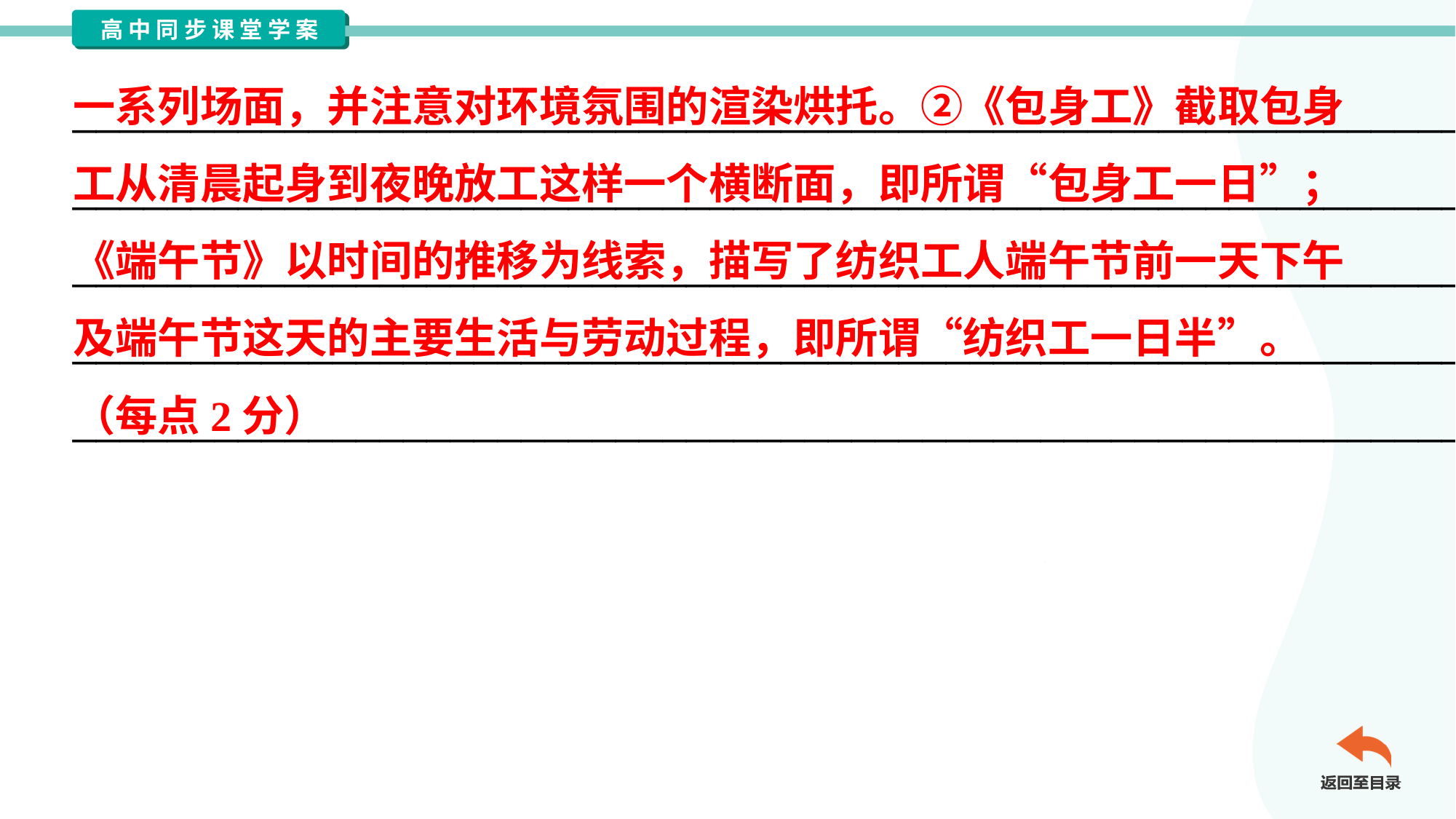

一系列场面，并注意对环境氛围的渲染烘托。②《包身工》截取包身
工从清晨起身到夜晚放工这样一个横断面，即所谓“包身工一日”；
《端午节》以时间的推移为线索，描写了纺织工人端午节前一天下午
及端午节这天的主要生活与劳动过程，即所谓“纺织工一日半”。
（每点2分）
_____________________________________________________________
_____________________________________________________________
_____________________________________________________________
_____________________________________________________________
_____________________________________________________________